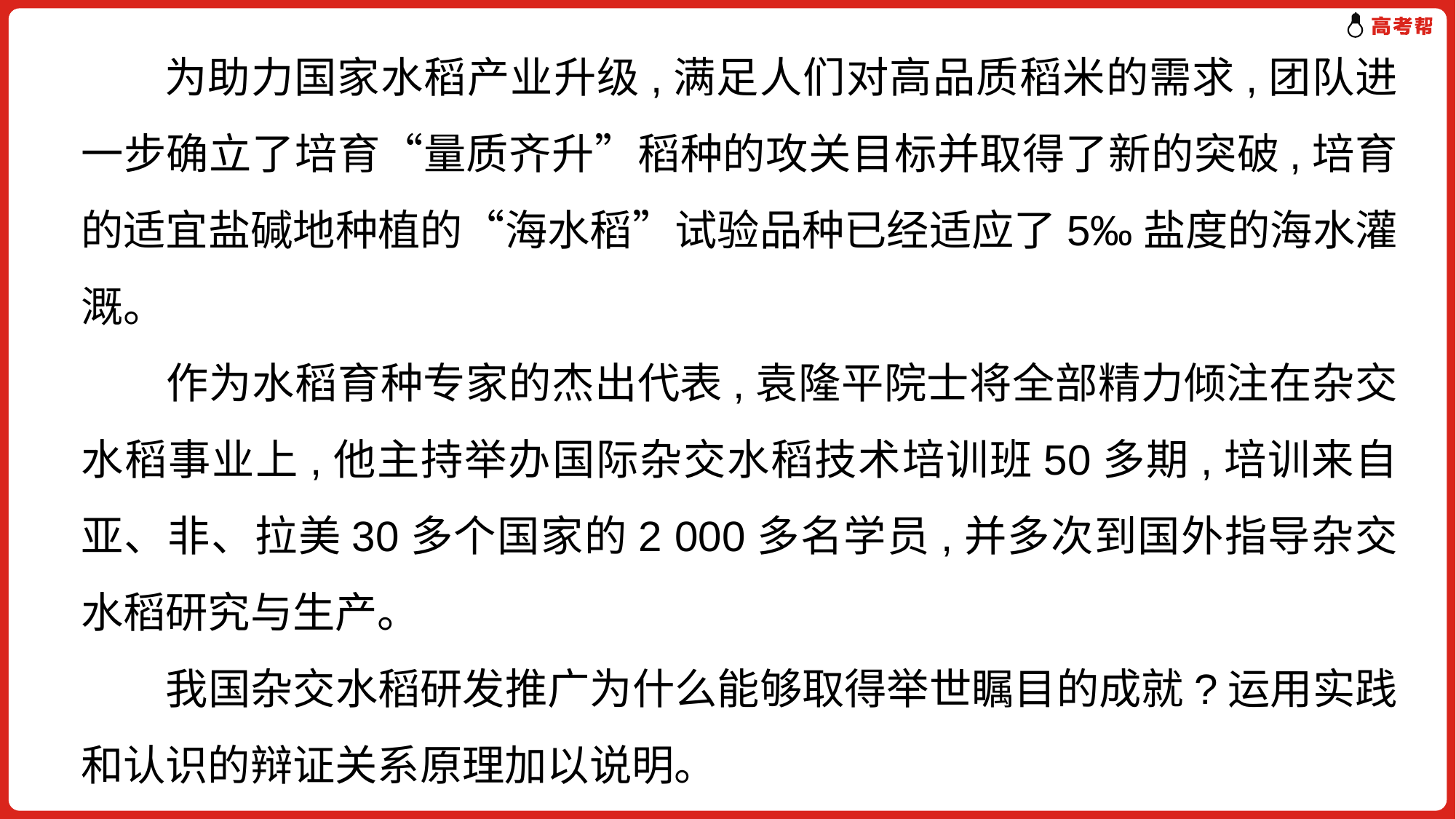

为助力国家水稻产业升级,满足人们对高品质稻米的需求,团队进一步确立了培育“量质齐升”稻种的攻关目标并取得了新的突破,培育的适宜盐碱地种植的“海水稻”试验品种已经适应了5‰盐度的海水灌溉。
　　作为水稻育种专家的杰出代表,袁隆平院士将全部精力倾注在杂交水稻事业上,他主持举办国际杂交水稻技术培训班50多期,培训来自亚、非、拉美30多个国家的2 000多名学员,并多次到国外指导杂交水稻研究与生产。
　　我国杂交水稻研发推广为什么能够取得举世瞩目的成就?运用实践和认识的辩证关系原理加以说明。